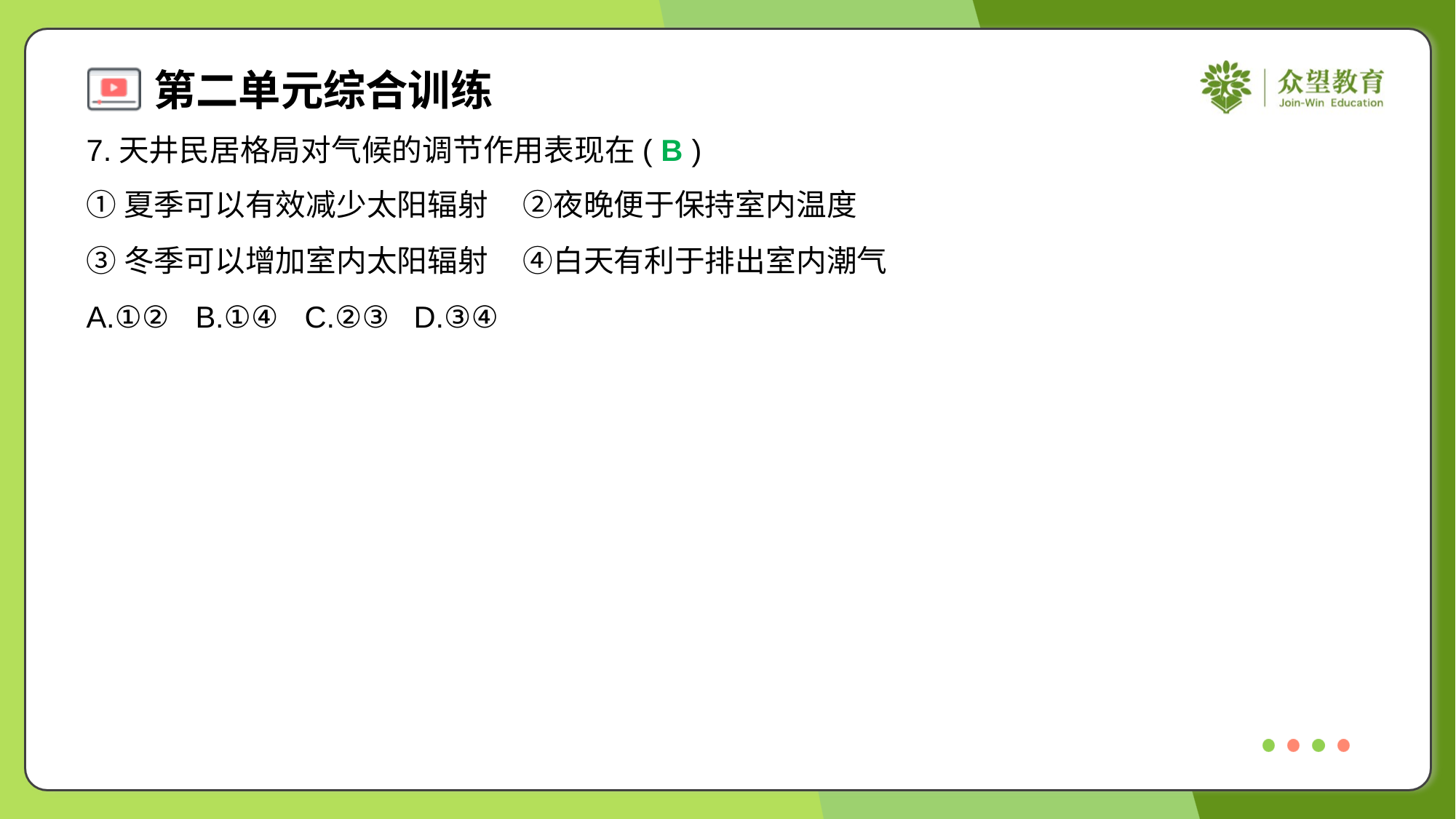

7.天井民居格局对气候的调节作用表现在(     )
B
①夏季可以有效减少太阳辐射	②夜晚便于保持室内温度
③冬季可以增加室内太阳辐射	④白天有利于排出室内潮气
A.①②	B.①④	C.②③	D.③④